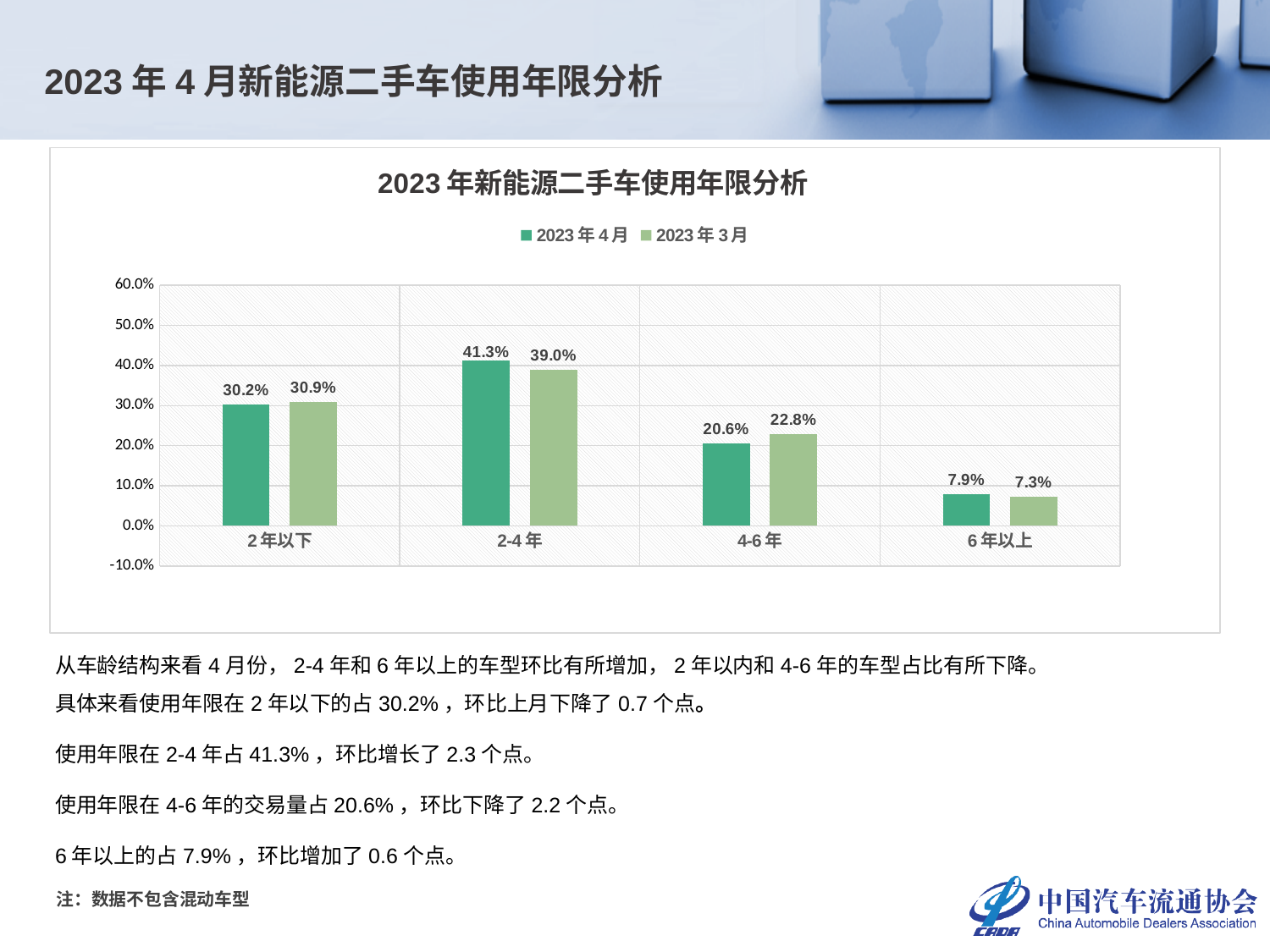

2023年4月新能源二手车使用年限分析

### Chart: 2023年新能源二手车使用年限分析

| Category | 2023年4月 | 2023年3月 |
|---|---|---|
| 2年以下 | 0.3016781993159946 | 0.3085568503068331 |
| 2-4年 | 0.4131074524775312 | 0.3901951320416466 |
| 4-6年 | 0.20607651316312736 | 0.22822864234985865 |
| 6年以上 | 0.07913783504334686 | 0.07301937530166172 |
从车龄结构来看4月份，2-4年和6年以上的车型环比有所增加，2年以内和4-6年的车型占比有所下降。
具体来看使用年限在2年以下的占30.2%，环比上月下降了0.7个点。
使用年限在2-4年占41.3%，环比增长了2.3个点。
使用年限在4-6年的交易量占20.6%，环比下降了2.2个点。
6年以上的占7.9%，环比增加了0.6个点。

注：数据不包含混动车型